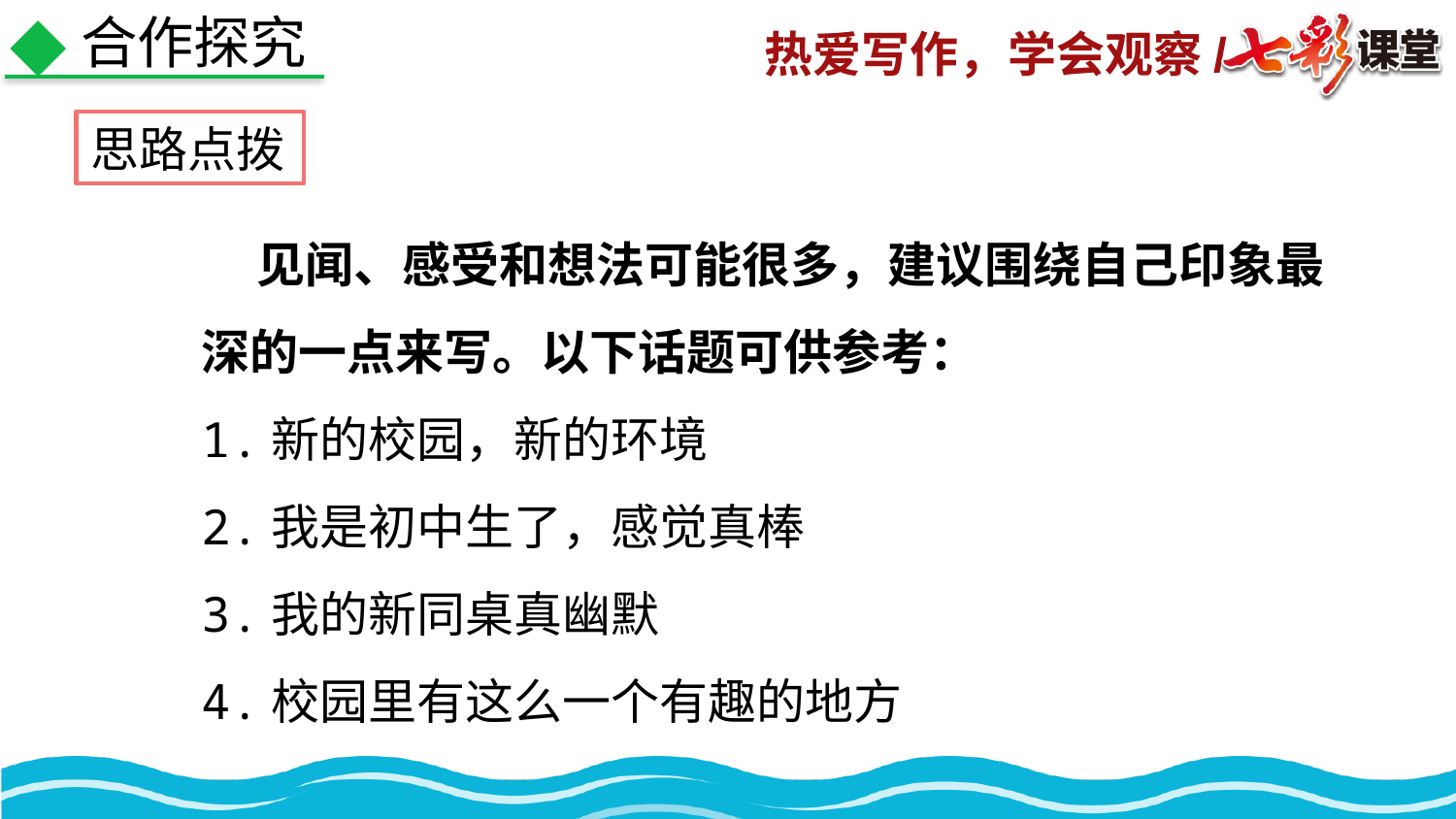

合作探究

思路点拨
    见闻、感受和想法可能很多，建议围绕自己印象最深的一点来写。以下话题可供参考：
1.新的校园，新的环境
2.我是初中生了，感觉真棒
3.我的新同桌真幽默
4.校园里有这么一个有趣的地方